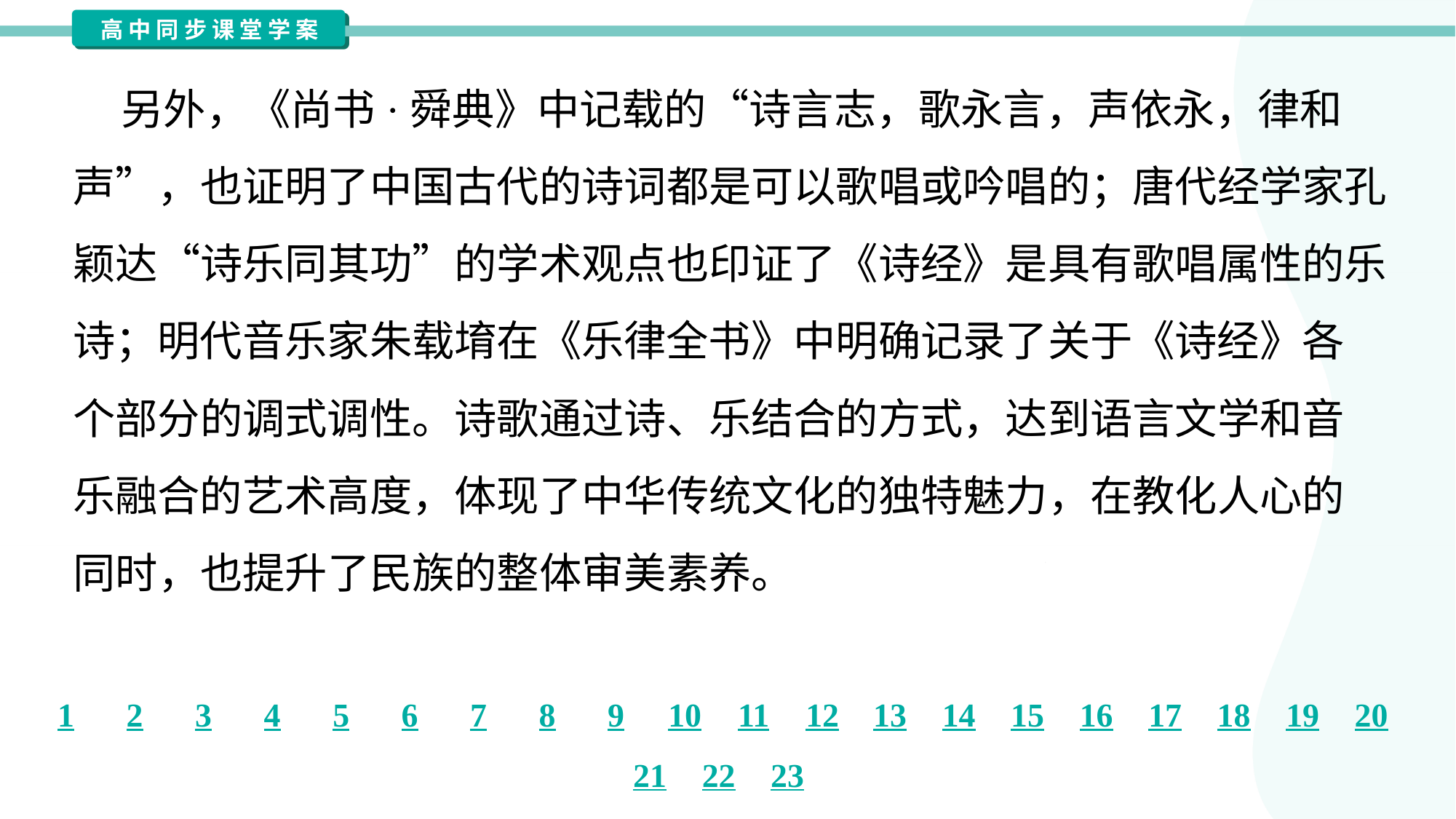

另外，《尚书·舜典》中记载的“诗言志，歌永言，声依永，律和
声”，也证明了中国古代的诗词都是可以歌唱或吟唱的；唐代经学家孔
颖达“诗乐同其功”的学术观点也印证了《诗经》是具有歌唱属性的乐
诗；明代音乐家朱载堉在《乐律全书》中明确记录了关于《诗经》各
个部分的调式调性。诗歌通过诗、乐结合的方式，达到语言文学和音
乐融合的艺术高度，体现了中华传统文化的独特魅力，在教化人心的
同时，也提升了民族的整体审美素养。